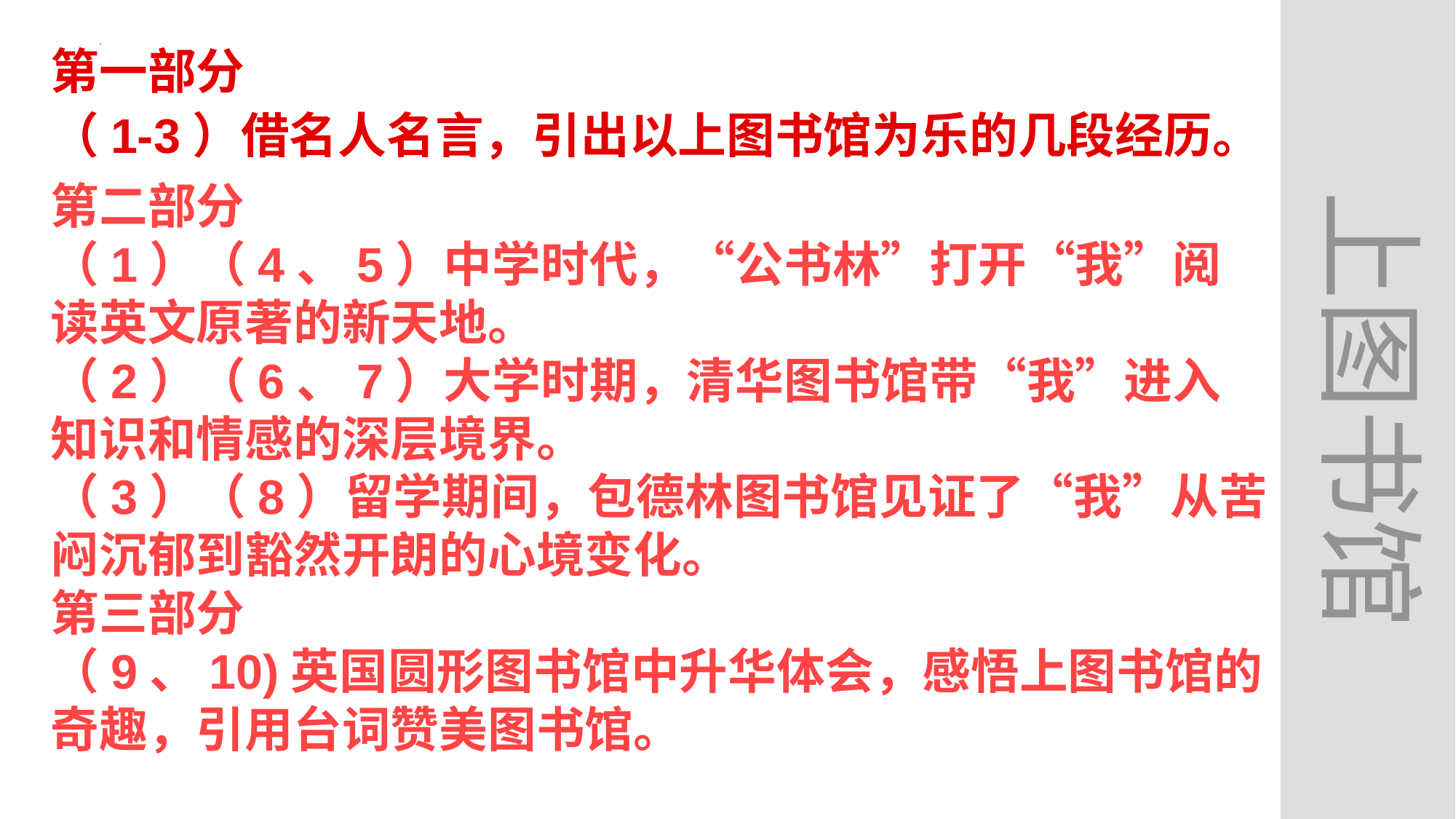

上图书馆
第一部分
（1-3）借名人名言，引出以上图书馆为乐的几段经历。
第二部分
（1）（4、5）中学时代，“公书林”打开“我”阅读英文原著的新天地。
（2）（6、7）大学时期，清华图书馆带“我”进入知识和情感的深层境界。
（3）（8）留学期间，包德林图书馆见证了“我”从苦闷沉郁到豁然开朗的心境变化。
第三部分
（9、10)英国圆形图书馆中升华体会，感悟上图书馆的奇趣，引用台词赞美图书馆。